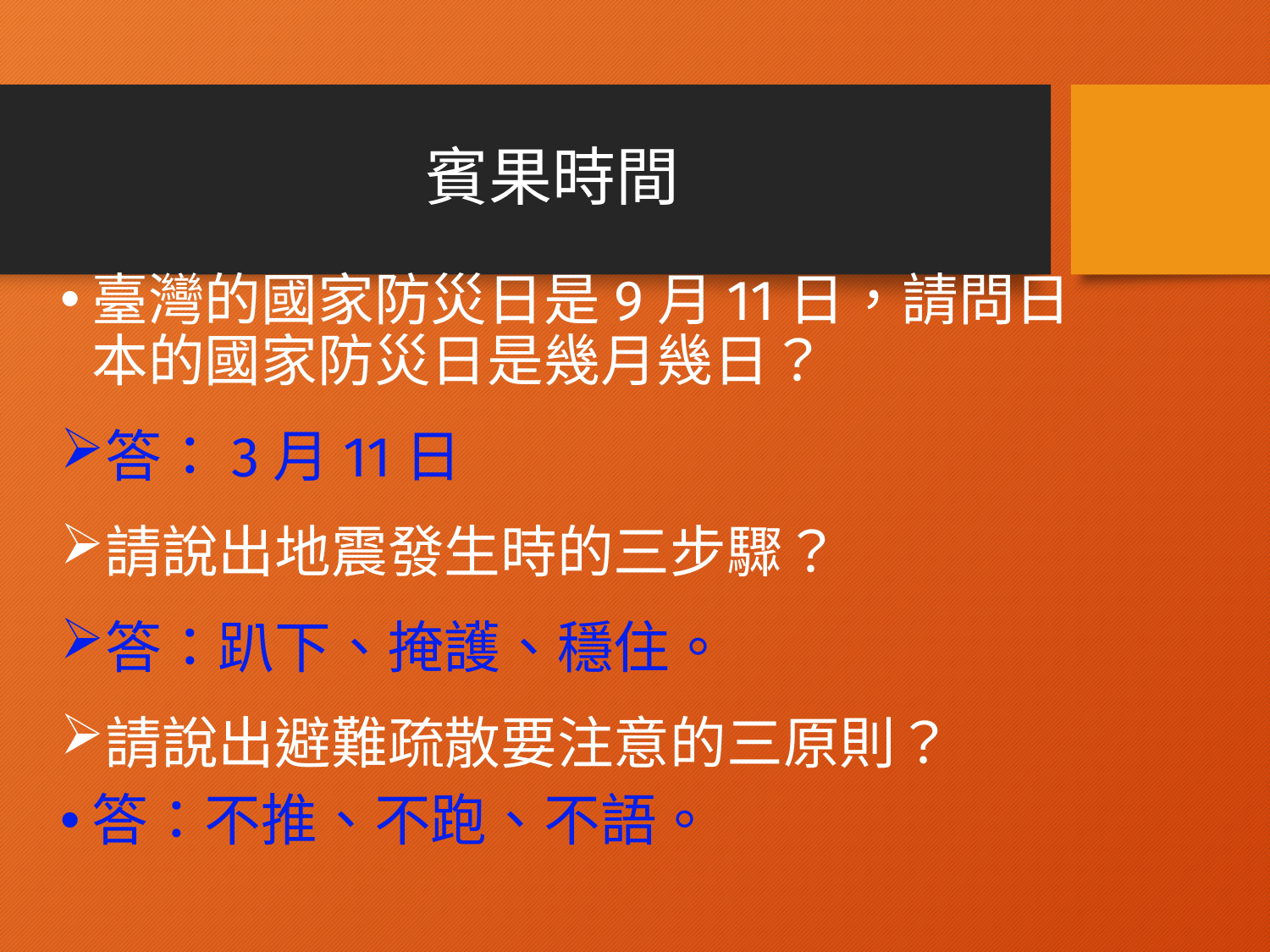

# 賓果時間
臺灣的國家防災日是9月11日，請問日本的國家防災日是幾月幾日？
答：3月11日
請說出地震發生時的三步驟？
答：趴下、掩護、穩住。
請說出避難疏散要注意的三原則？
答：不推、不跑、不語。